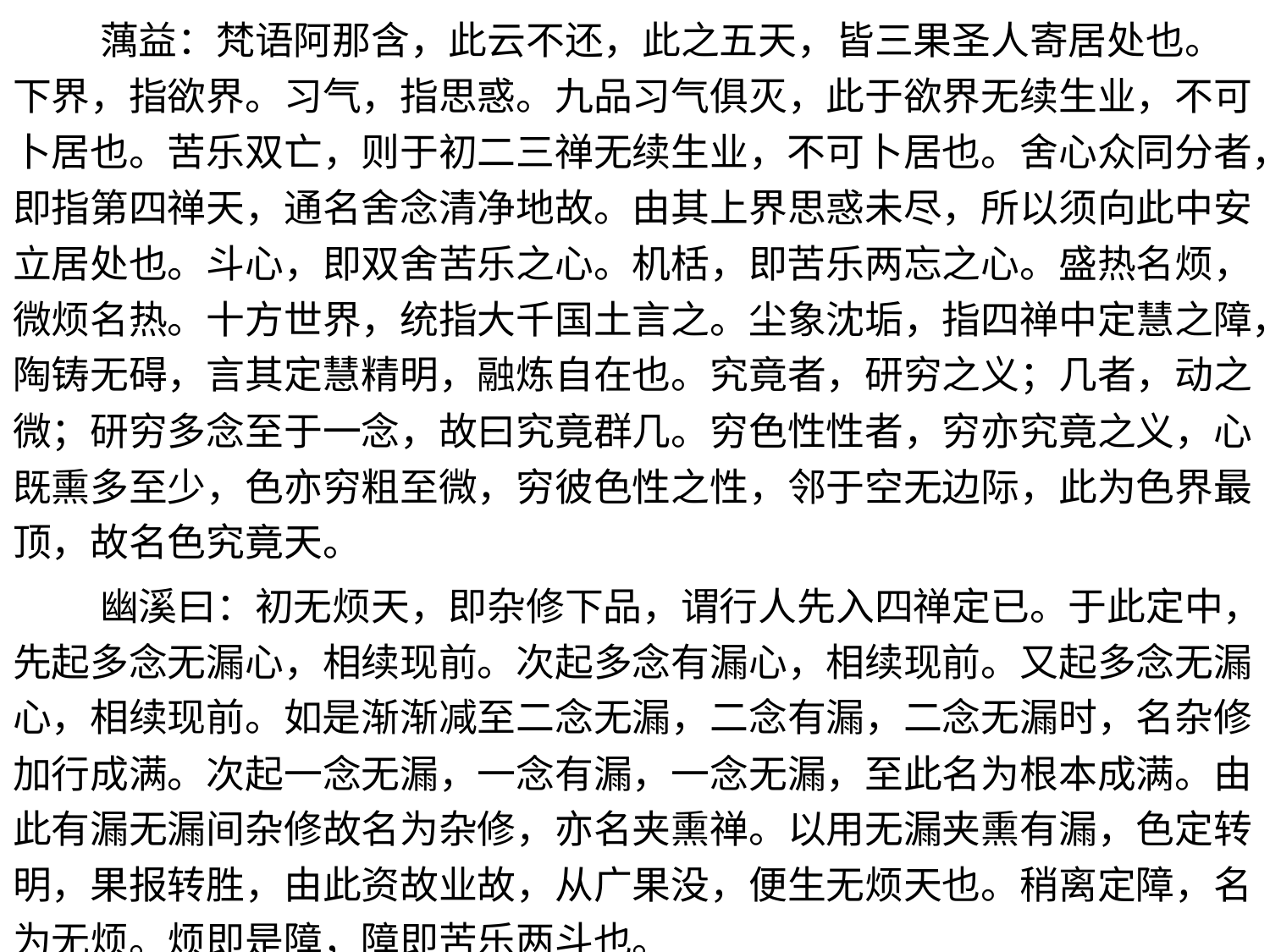

蕅益：梵语阿那含，此云不还，此之五天，皆三果圣人寄居处也。下界，指欲界。习气，指思惑。九品习气俱灭，此于欲界无续生业，不可卜居也。苦乐双亡，则于初二三禅无续生业，不可卜居也。舍心众同分者，即指第四禅天，通名舍念清净地故。由其上界思惑未尽，所以须向此中安立居处也。斗心，即双舍苦乐之心。机栝，即苦乐两忘之心。盛热名烦，微烦名热。十方世界，统指大千国土言之。尘象沈垢，指四禅中定慧之障，陶铸无碍，言其定慧精明，融炼自在也。究竟者，研穷之义；几者，动之微；研穷多念至于一念，故曰究竟群几。穷色性性者，穷亦究竟之义，心既熏多至少，色亦穷粗至微，穷彼色性之性，邻于空无边际，此为色界最顶，故名色究竟天。
         幽溪曰：初无烦天，即杂修下品，谓行人先入四禅定已。于此定中，先起多念无漏心，相续现前。次起多念有漏心，相续现前。又起多念无漏心，相续现前。如是渐渐减至二念无漏，二念有漏，二念无漏时，名杂修加行成满。次起一念无漏，一念有漏，一念无漏，至此名为根本成满。由此有漏无漏间杂修故名为杂修，亦名夹熏禅。以用无漏夹熏有漏，色定转明，果报转胜，由此资故业故，从广果没，便生无烦天也。稍离定障，名为无烦。烦即是障，障即苦乐两斗也。